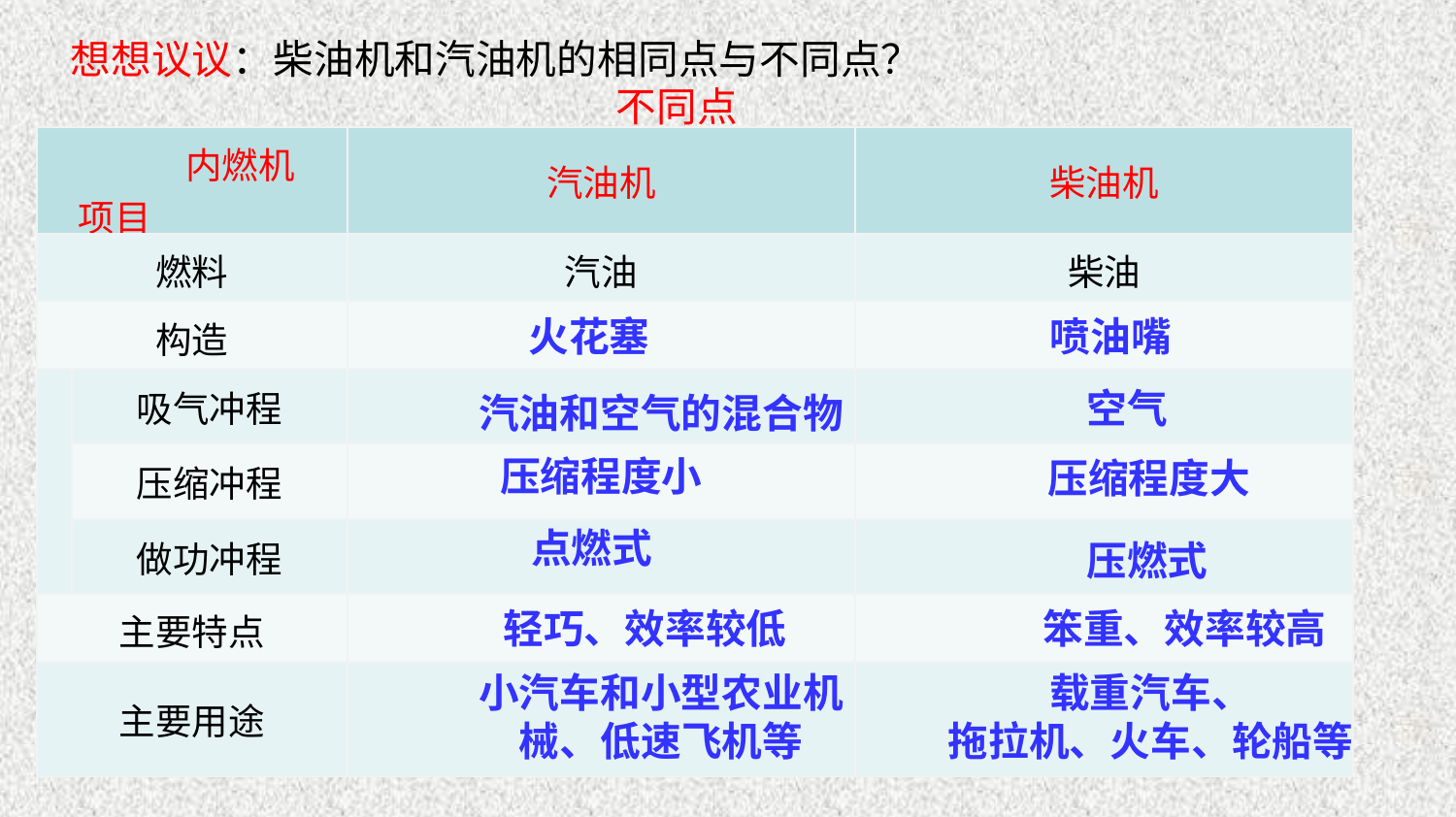

想想议议：柴油机和汽油机的相同点与不同点？
不同点
| 内燃机 项目 |  | 汽油机 | 柴油机 |
| --- | --- | --- | --- |
| 燃料 |  | 汽油 | 柴油 |
| 构造 |  |  |  |
|  | 吸气冲程 |  |  |
|  | 压缩冲程 |  |  |
|  | 做功冲程 |  |  |
| 主要特点 |  |  |  |
| 主要用途 |  |  |  |
火花塞
喷油嘴
空气
汽油和空气的混合物
压缩程度小
压缩程度大
点燃式
压燃式
轻巧、效率较低
笨重、效率较高
小汽车和小型农业机
械、低速飞机等
载重汽车、
拖拉机、火车、轮船等